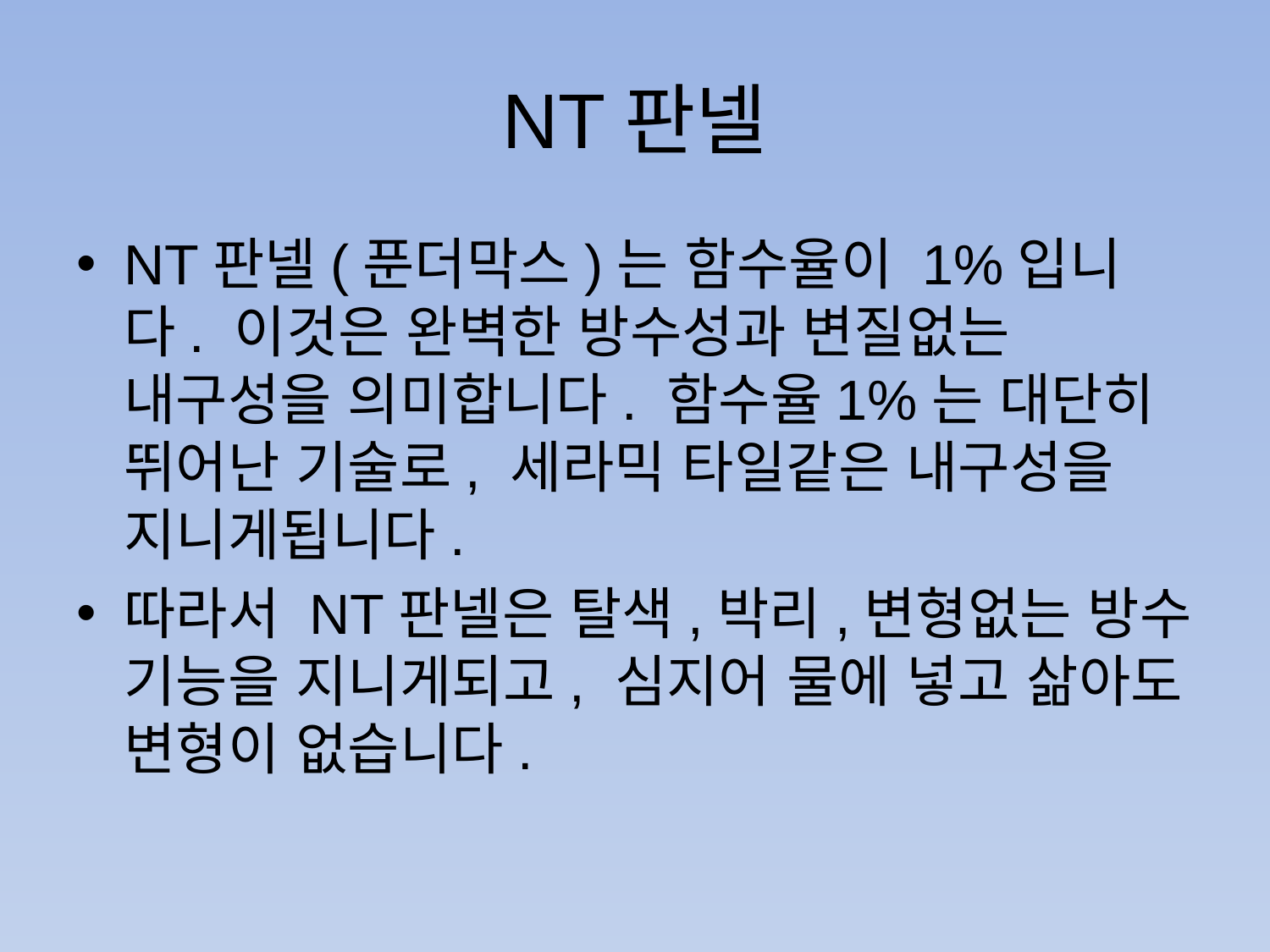

# NT판넬
NT판넬(푼더막스)는 함수율이 1%입니다. 이것은 완벽한 방수성과 변질없는 내구성을 의미합니다. 함수율1%는 대단히 뛰어난 기술로, 세라믹 타일같은 내구성을 지니게됩니다.
따라서 NT판넬은 탈색,박리,변형없는 방수 기능을 지니게되고, 심지어 물에 넣고 삶아도 변형이 없습니다.